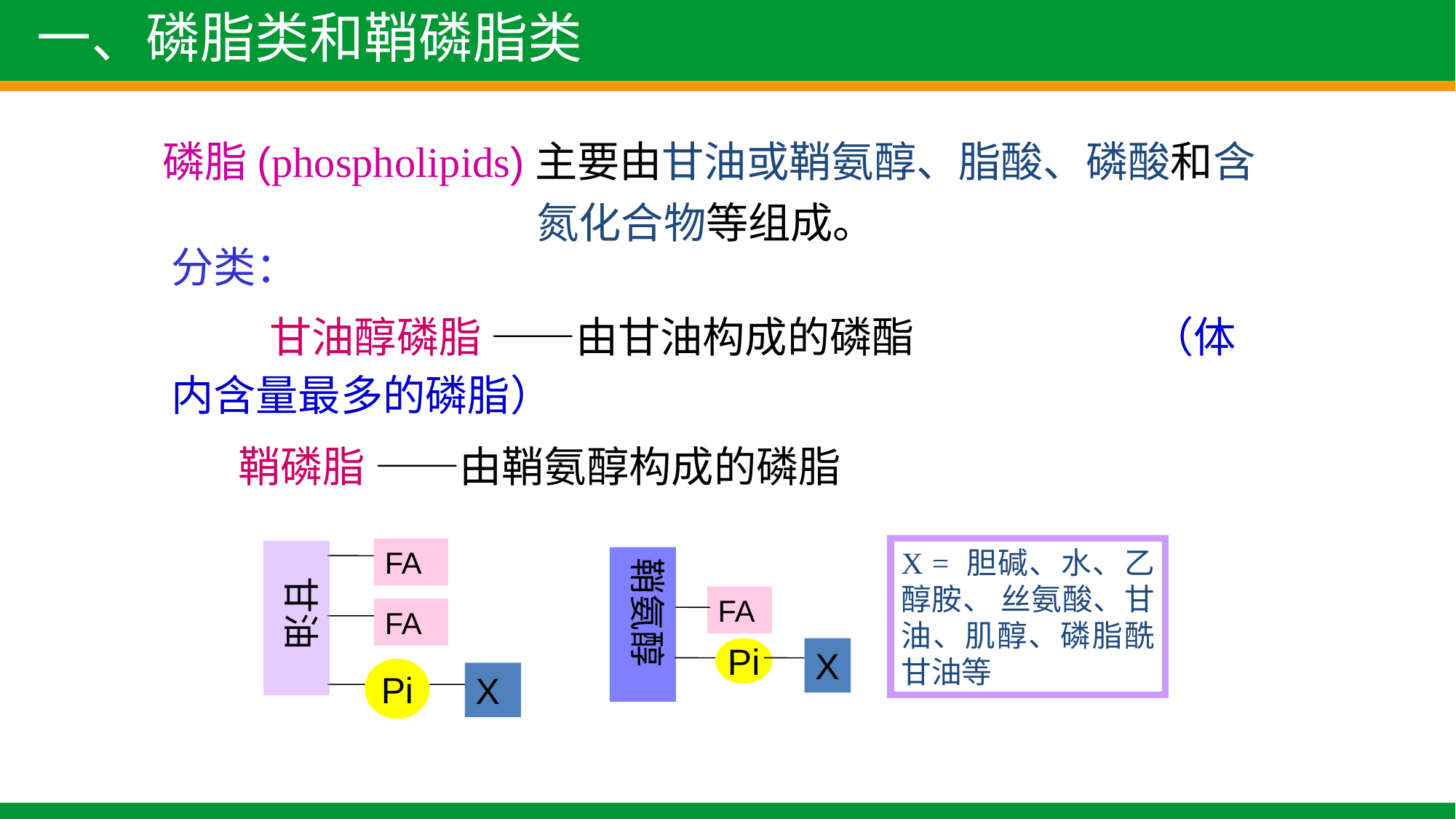

一、磷脂类和鞘磷脂类
磷脂(phospholipids)主要由甘油或鞘氨醇、脂酸、磷酸和含氮化合物等组成。
分类：
       甘油醇磷脂 ——由甘油构成的磷酯                         （体内含量最多的磷脂）
      鞘磷脂 ——由鞘氨醇构成的磷脂
FA
  甘油

FA

Pi
X

X = 胆碱、水、乙醇胺、 丝氨酸、甘油、肌醇、磷脂酰甘油等
鞘氨醇
FA

Pi
X